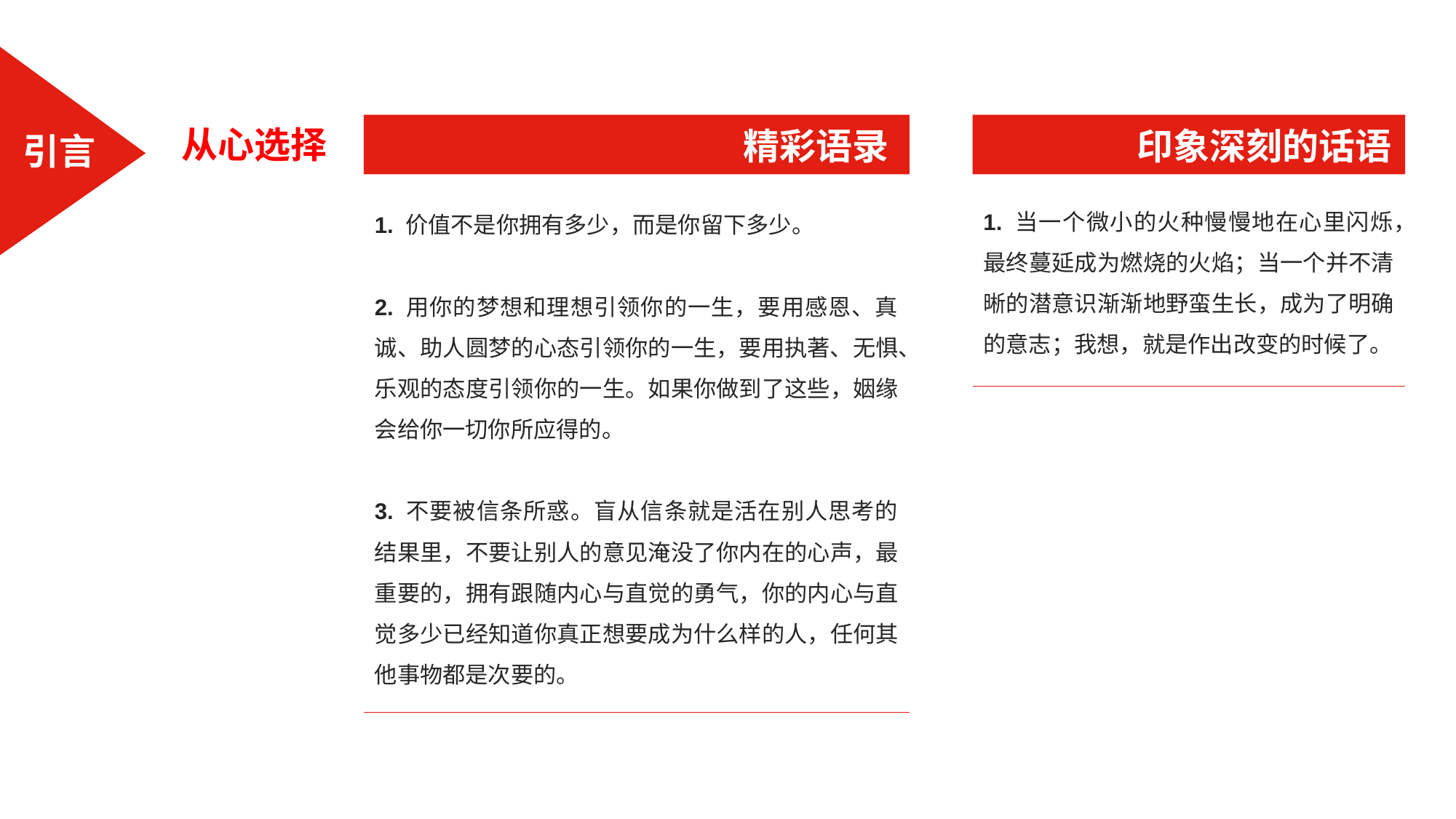

从心选择
印象深刻的话语
精彩语录
引言
1. 当一个微小的火种慢慢地在心里闪烁，最终蔓延成为燃烧的火焰；当一个并不清晰的潜意识渐渐地野蛮生长，成为了明确的意志；我想，就是作出改变的时候了。
1. 价值不是你拥有多少，而是你留下多少。
2. 用你的梦想和理想引领你的一生，要用感恩、真诚、助人圆梦的心态引领你的一生，要用执著、无惧、乐观的态度引领你的一生。如果你做到了这些，姻缘会给你一切你所应得的。
3. 不要被信条所惑。盲从信条就是活在别人思考的结果里，不要让别人的意见淹没了你内在的心声，最重要的，拥有跟随内心与直觉的勇气，你的内心与直觉多少已经知道你真正想要成为什么样的人，任何其他事物都是次要的。